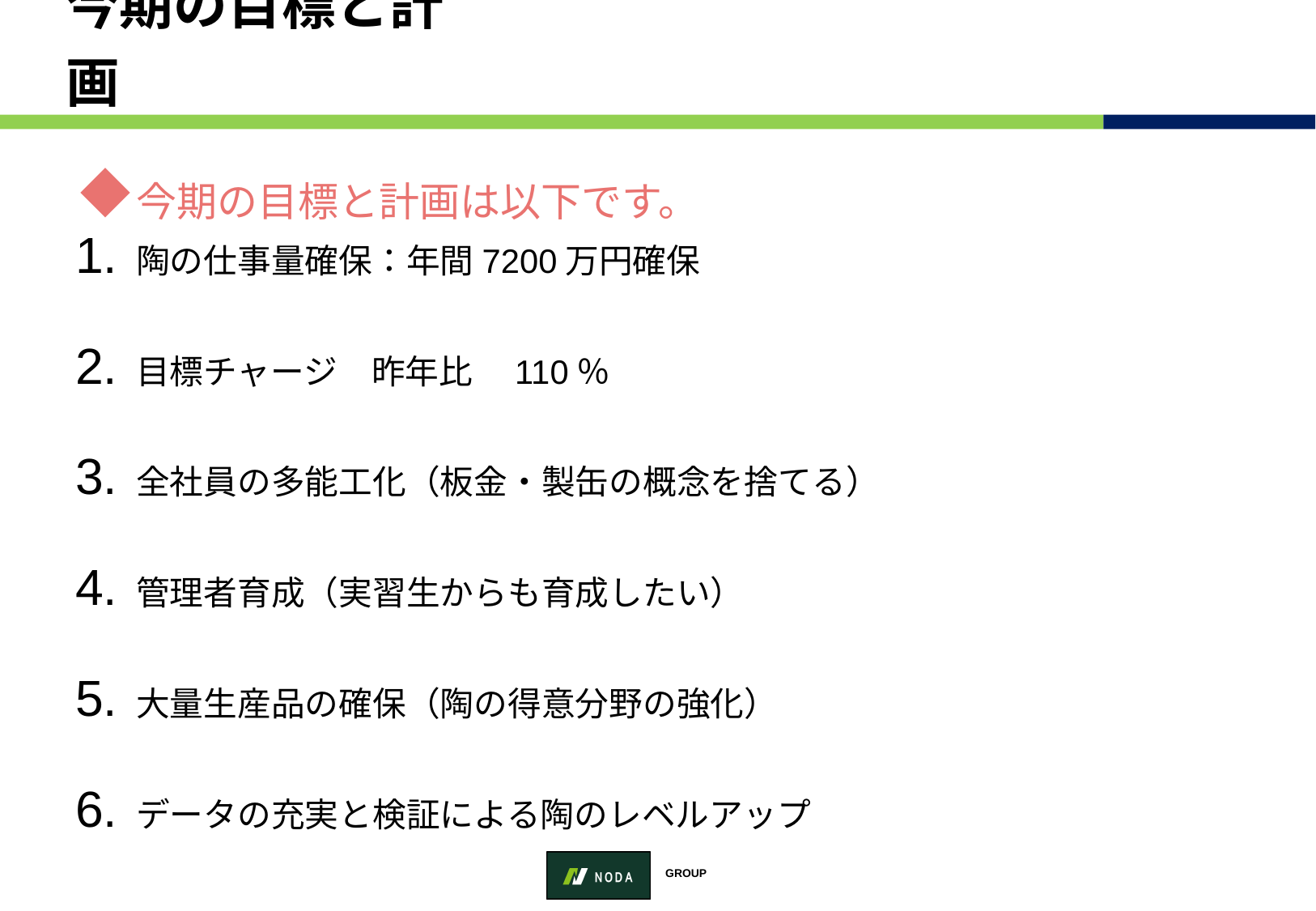

# 今期の目標と計画

今期の目標と計画は以下です。
陶の仕事量確保：年間7200万円確保

目標チャージ　昨年比　110％

全社員の多能工化（板金・製缶の概念を捨てる）

管理者育成（実習生からも育成したい）

大量生産品の確保（陶の得意分野の強化）

データの充実と検証による陶のレベルアップ